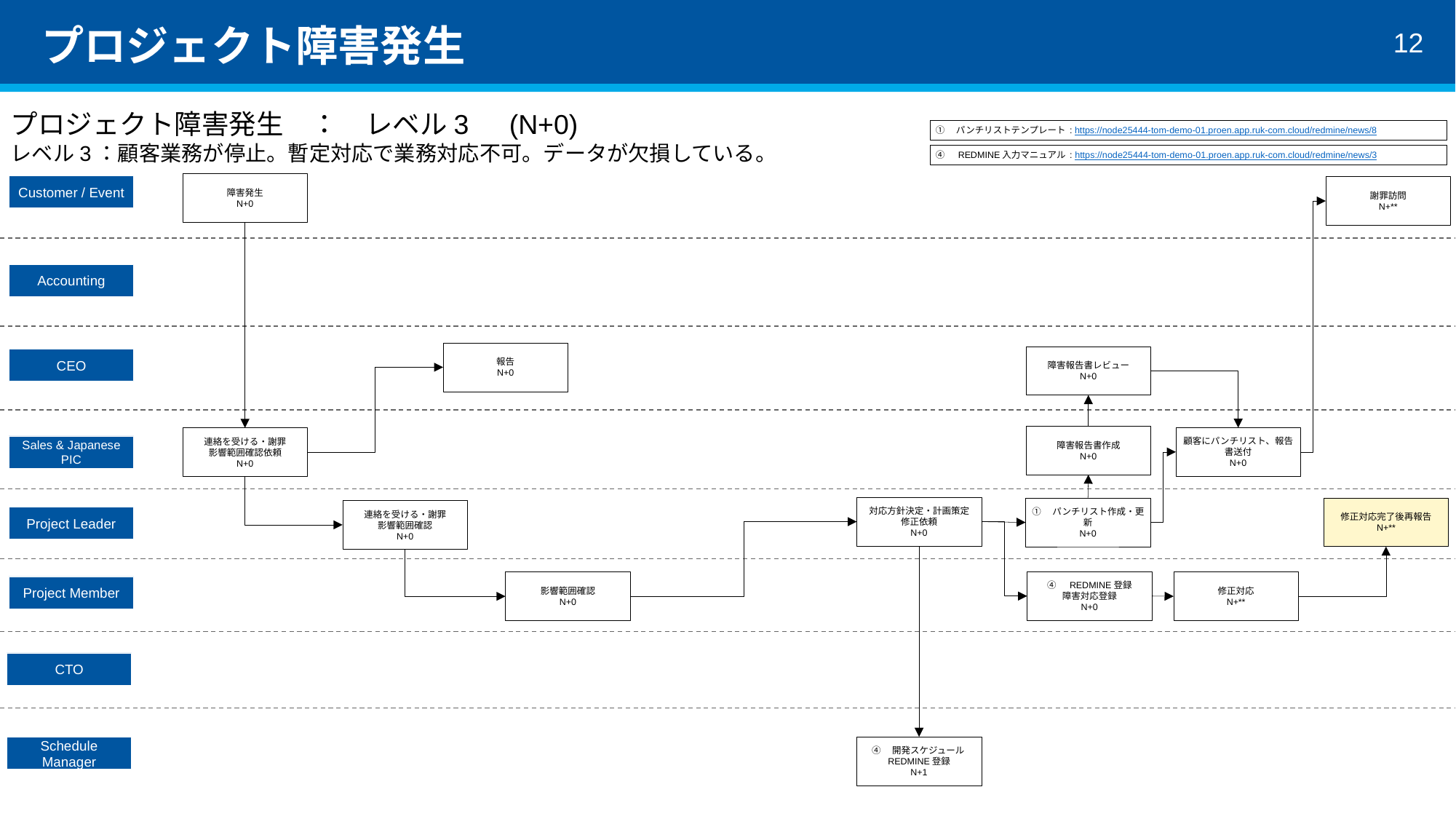

# プロジェクト障害発生
プロジェクト障害発生　：　レベル3　(N+0)
レベル3：顧客業務が停止。暫定対応で業務対応不可。データが欠損している。
①　パンチリストテンプレート : https://node25444-tom-demo-01.proen.app.ruk-com.cloud/redmine/news/8
④　REDMINE入力マニュアル : https://node25444-tom-demo-01.proen.app.ruk-com.cloud/redmine/news/3
障害発生
N+0
Customer / Event
謝罪訪問
N+**
Accounting
報告
N+0
障害報告書レビュー
N+0
CEO
障害報告書作成
N+0
顧客にパンチリスト、報告書送付
N+0
連絡を受ける・謝罪
影響範囲確認依頼
N+0
Sales & Japanese PIC
対応方針決定・計画策定
修正依頼
N+0
修正対応完了後再報告
N+**
①　パンチリスト作成・更新
N+0
連絡を受ける・謝罪
影響範囲確認
N+0
Project Leader
④　REDMINE登録
障害対応登録
N+0
修正対応
N+**
影響範囲確認
N+0
Project Member
CTO
④　開発スケジュールREDMINE登録
N+1
Schedule Manager